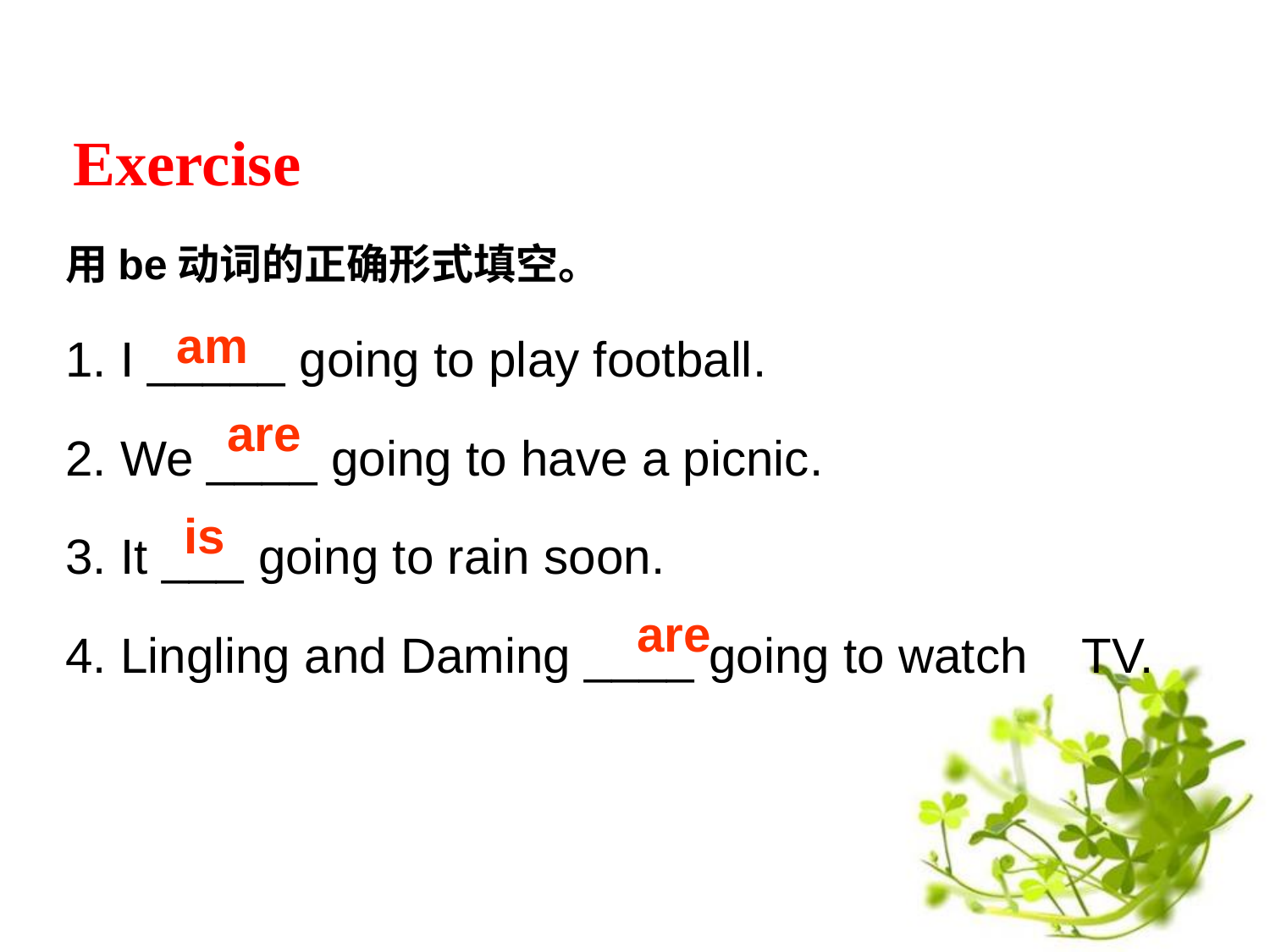

Exercise
用be动词的正确形式填空。
1. I _____ going to play football.
2. We ____ going to have a picnic.
3. It ___ going to rain soon.
4. Lingling and Daming ____ going to watch    TV.
am
are
is
are